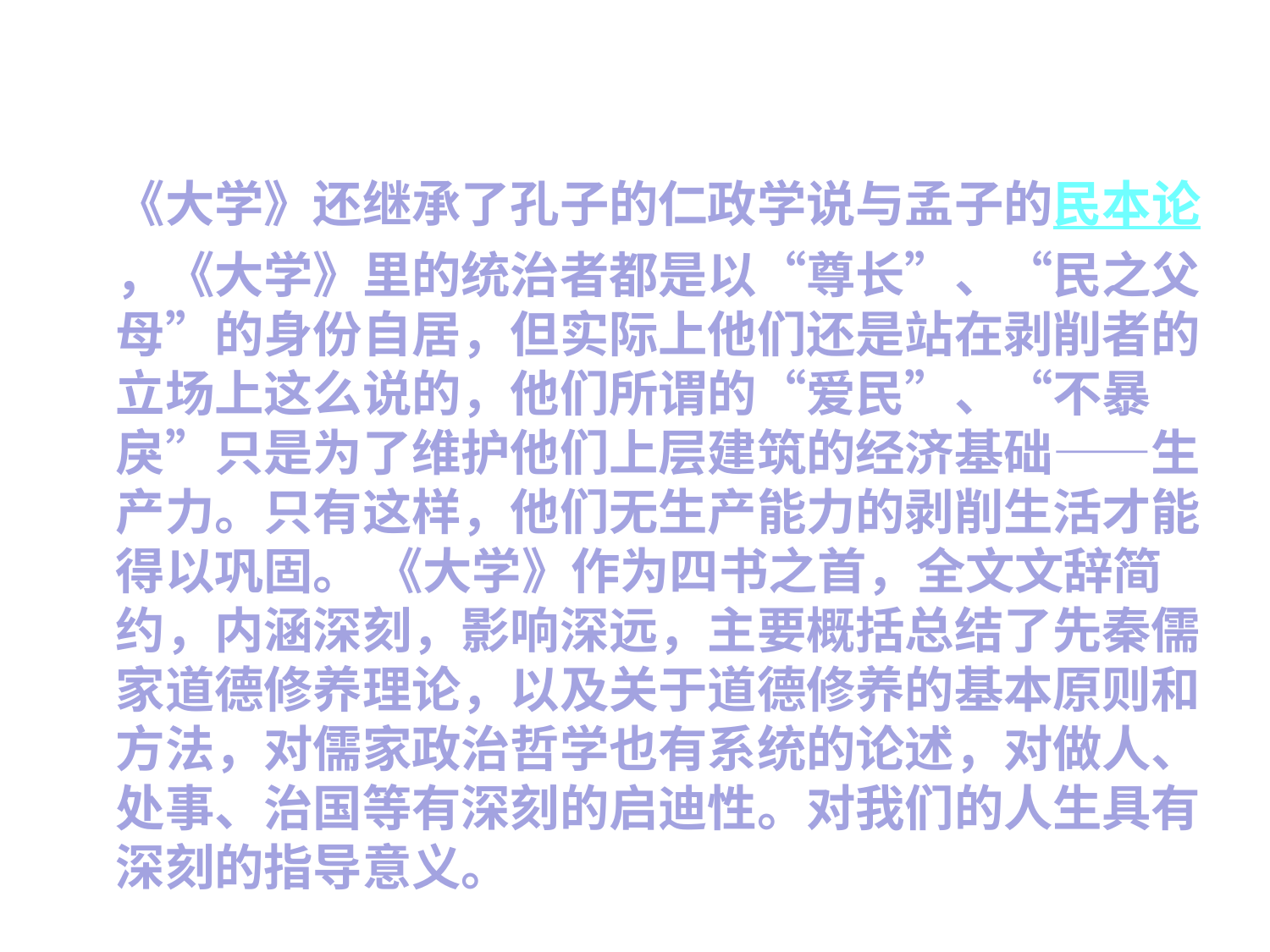

《大学》还继承了孔子的仁政学说与孟子的民本论，《大学》里的统治者都是以“尊长”、“民之父母”的身份自居，但实际上他们还是站在剥削者的立场上这么说的，他们所谓的“爱民”、“不暴戾”只是为了维护他们上层建筑的经济基础——生产力。只有这样，他们无生产能力的剥削生活才能得以巩固。 《大学》作为四书之首，全文文辞简约，内涵深刻，影响深远，主要概括总结了先秦儒家道德修养理论，以及关于道德修养的基本原则和方法，对儒家政治哲学也有系统的论述，对做人、处事、治国等有深刻的启迪性。对我们的人生具有深刻的指导意义。